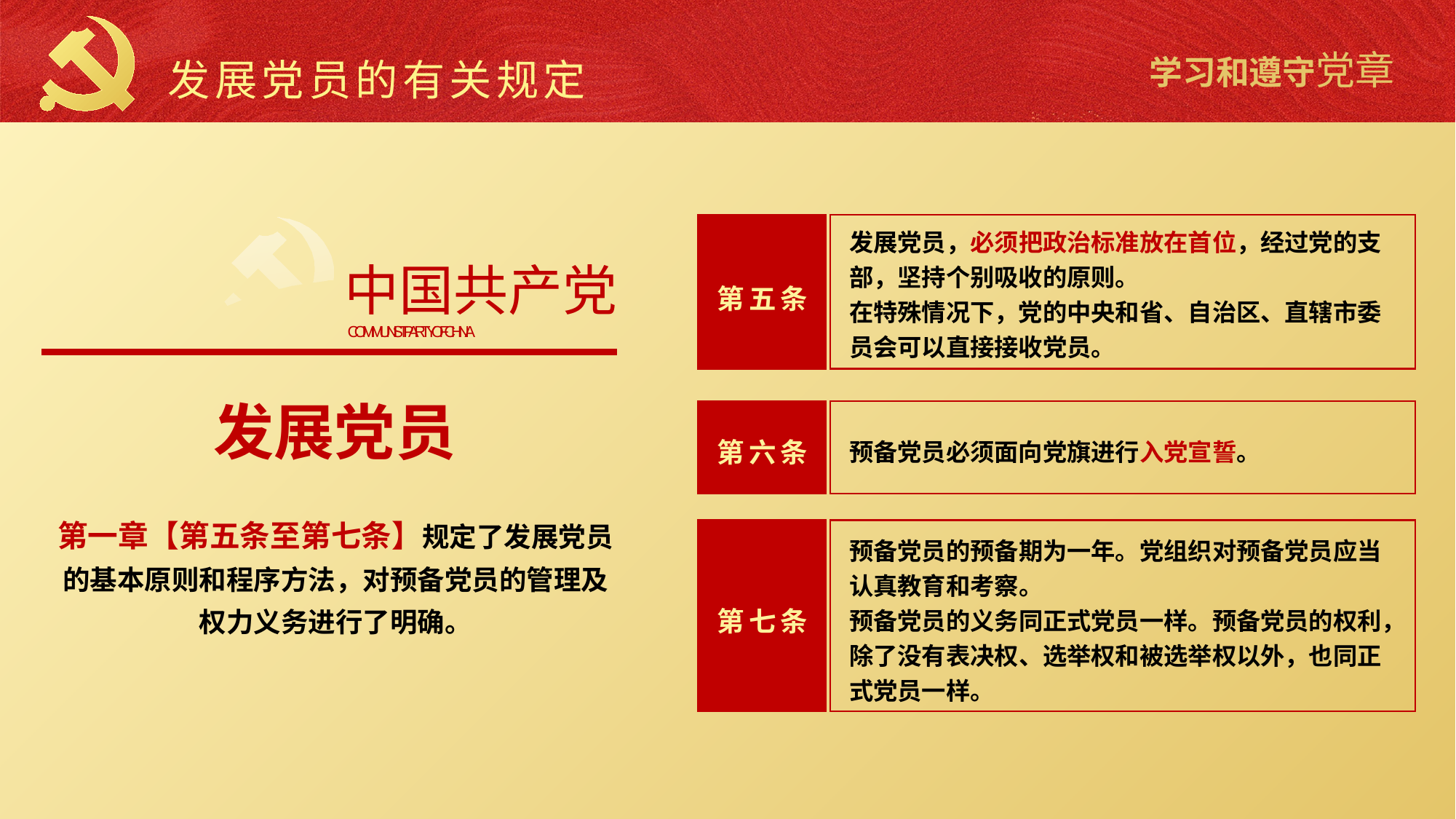

发展党员的有关规定

发展党员，必须把政治标准放在首位，经过党的支部，坚持个别吸收的原则。
在特殊情况下，党的中央和省、自治区、直辖市委员会可以直接接收党员。
第五条

中国共产党
COMMUNIST PARTY OF CHINA

发展党员

第六条
预备党员必须面向党旗进行入党宣誓。
第一章【第五条至第七条】规定了发展党员的基本原则和程序方法，对预备党员的管理及权力义务进行了明确。

预备党员的预备期为一年。党组织对预备党员应当认真教育和考察。
预备党员的义务同正式党员一样。预备党员的权利，除了没有表决权、选举权和被选举权以外，也同正式党员一样。
第七条